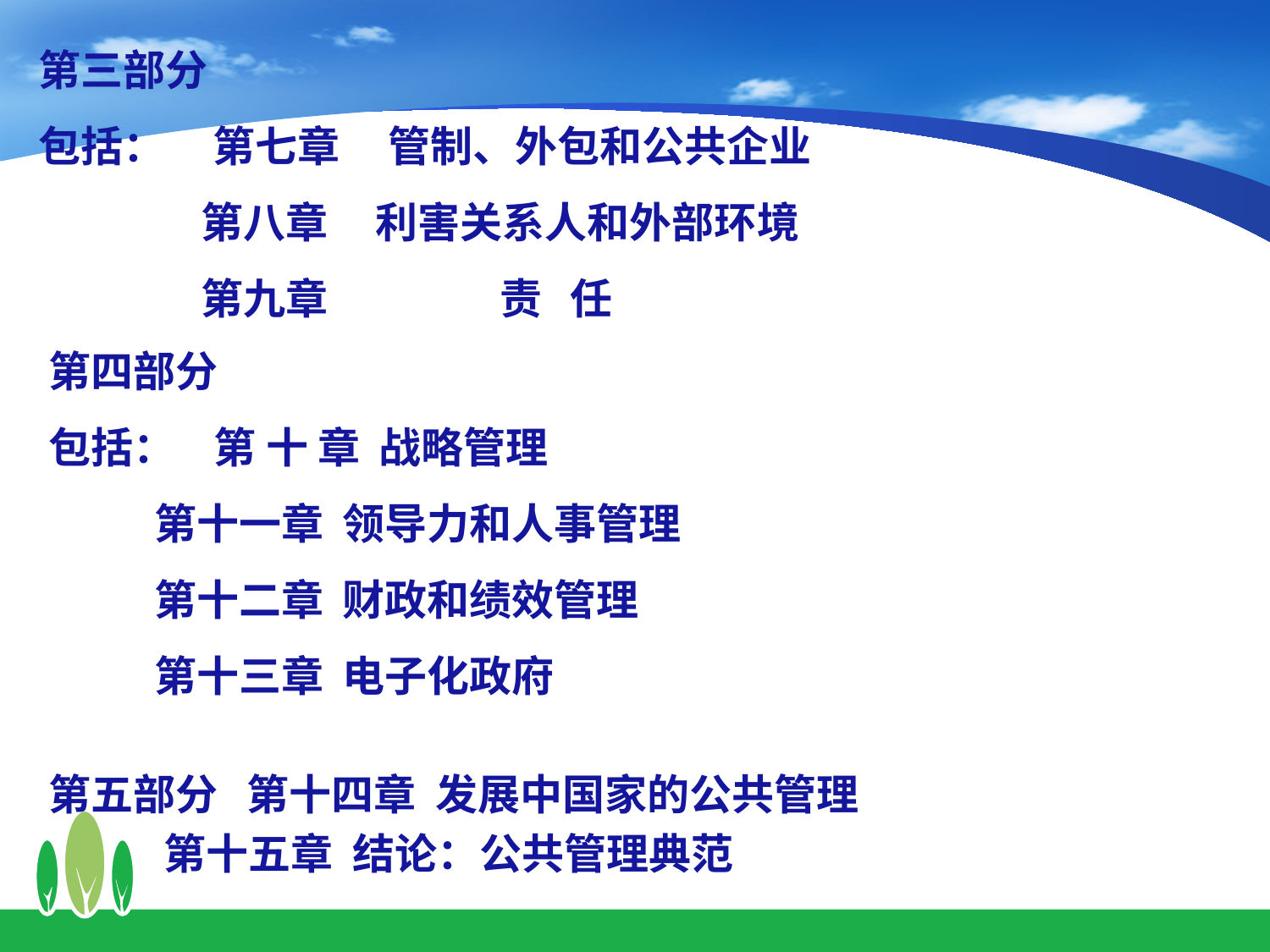

第三部分
包括：     第七章     管制、外包和公共企业
                第八章     利害关系人和外部环境
                第九章                  责   任
第四部分
包括：    第 十 章  战略管理
          第十一章  领导力和人事管理
          第十二章  财政和绩效管理
          第十三章  电子化政府

第五部分   第十四章  发展中国家的公共管理
           第十五章  结论：公共管理典范